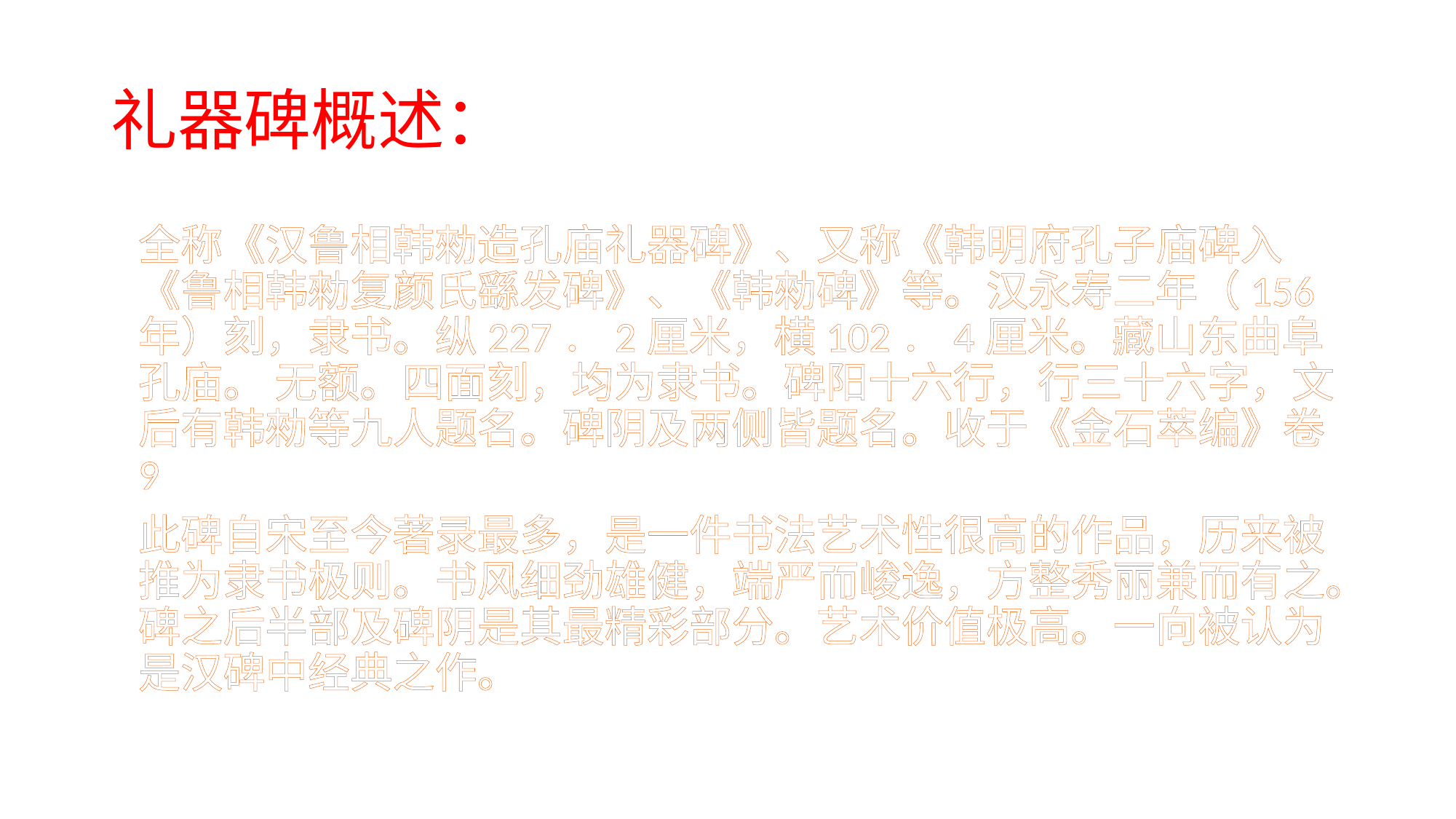

# 礼器碑概述：
全称《汉鲁相韩勑造孔庙礼器碑》、又称《韩明府孔子庙碑入《鲁相韩勑复颜氏繇发碑》、《韩勑碑》等。汉永寿二年（156年）刻，隶书。纵227．2厘米，横102．4厘米。藏山东曲阜孔庙。 无额。四面刻，均为隶书。碑阳十六行，行三十六字，文后有韩勑等九人题名。碑阴及两侧皆题名。收于《金石萃编》卷9
此碑自宋至今著录最多，是一件书法艺术性很高的作品，历来被推为隶书极则。书风细劲雄健，端严而峻逸，方整秀丽兼而有之。碑之后半部及碑阴是其最精彩部分。艺术价值极高。一向被认为是汉碑中经典之作。